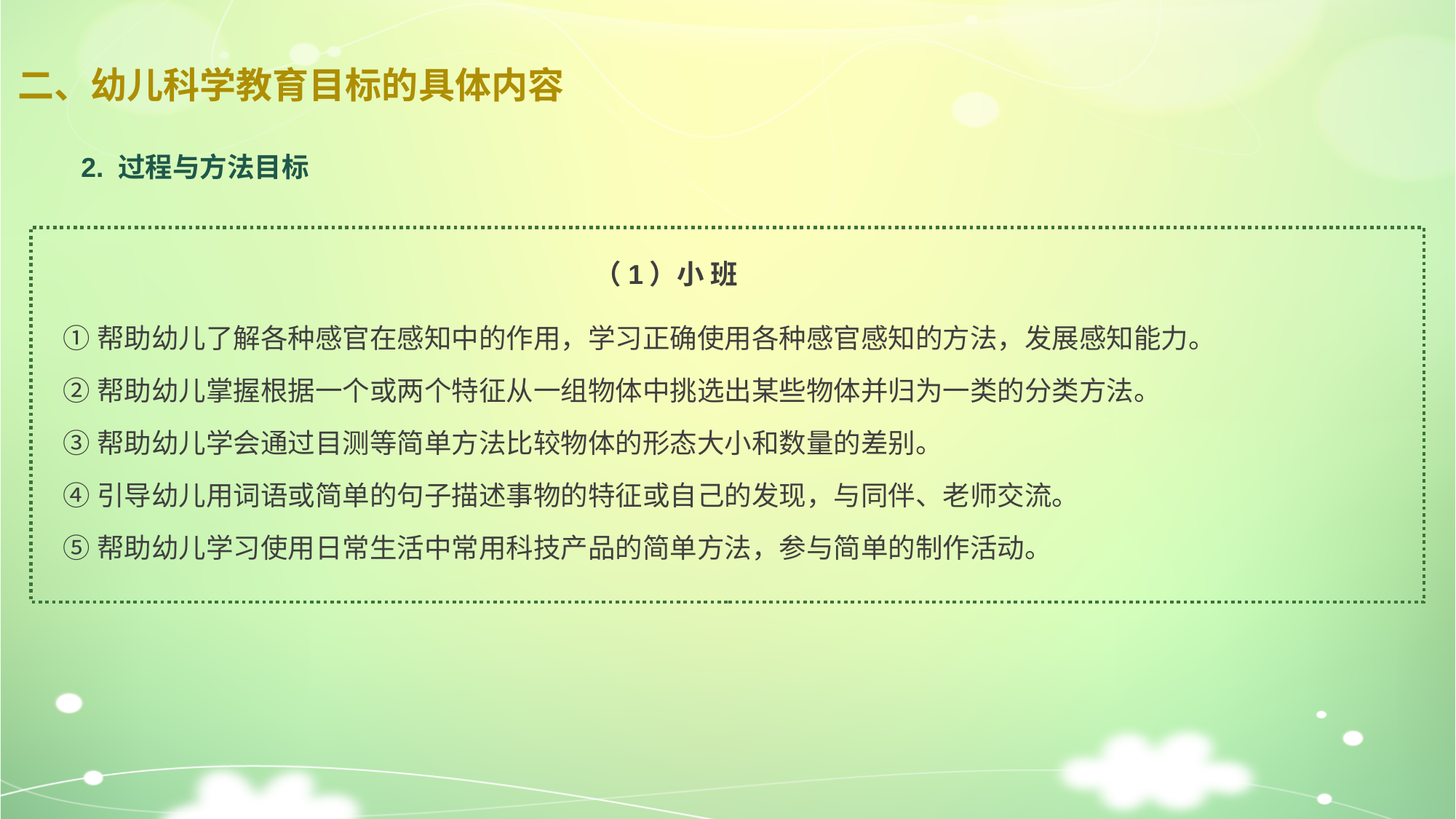

# 二、幼儿科学教育目标的具体内容
2. 过程与方法目标

（1）小 班
①帮助幼儿了解各种感官在感知中的作用，学习正确使用各种感官感知的方法，发展感知能力。
②帮助幼儿掌握根据一个或两个特征从一组物体中挑选出某些物体并归为一类的分类方法。
③帮助幼儿学会通过目测等简单方法比较物体的形态大小和数量的差别。
④引导幼儿用词语或简单的句子描述事物的特征或自己的发现，与同伴、老师交流。
⑤帮助幼儿学习使用日常生活中常用科技产品的简单方法，参与简单的制作活动。